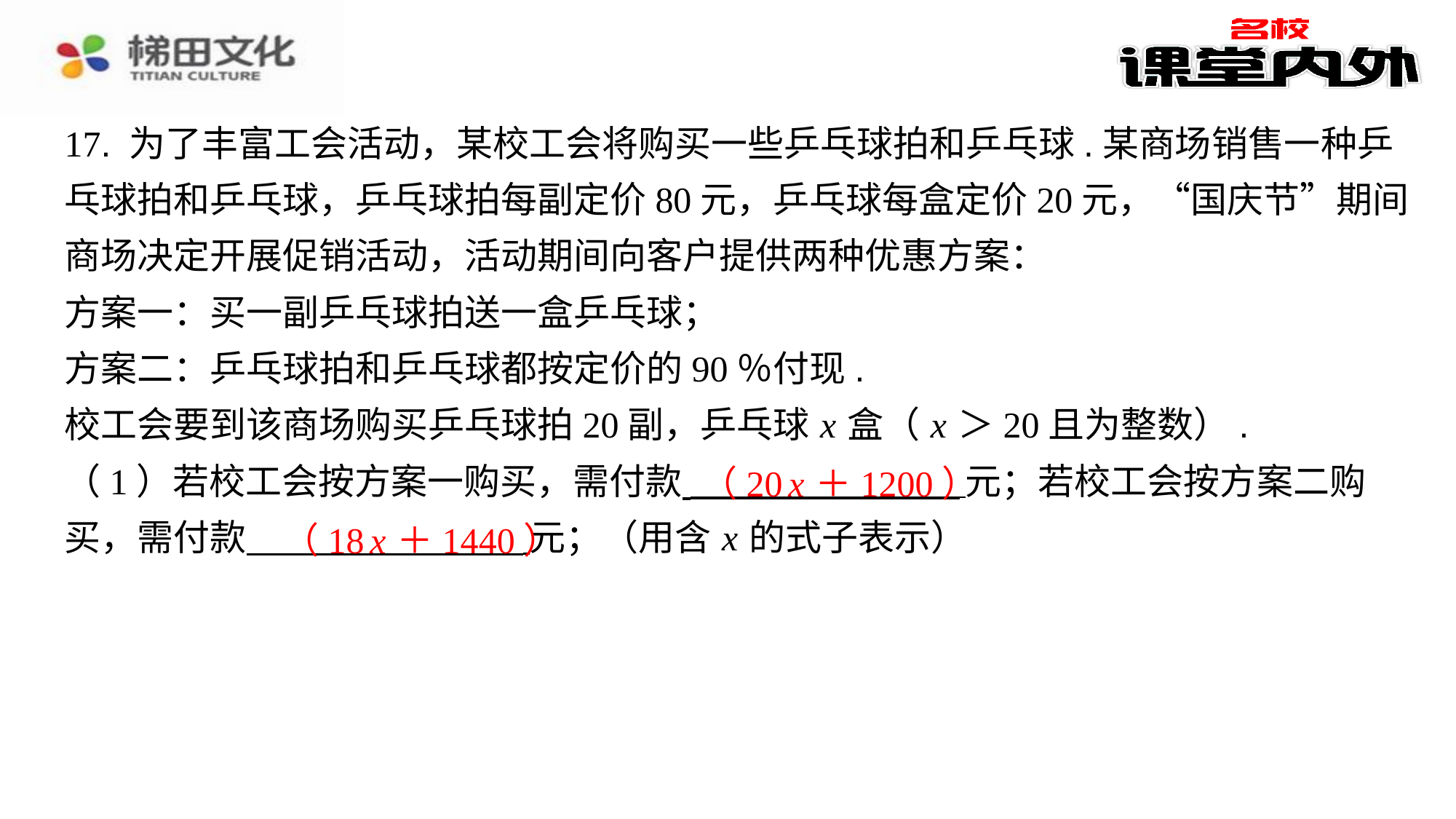

17. 为了丰富工会活动，某校工会将购买一些乒乓球拍和乒乓球.某商场销售一种乒
乓球拍和乒乓球，乒乓球拍每副定价80元，乒乓球每盒定价20元，“国庆节”期间
商场决定开展促销活动，活动期间向客户提供两种优惠方案：
方案一：买一副乒乓球拍送一盒乒乓球；
方案二：乒乓球拍和乒乓球都按定价的90％付现.
校工会要到该商场购买乒乓球拍20副，乒乓球 x 盒（ x ＞20且为整数）.
（1）若校工会按方案一购买，需付款                                          元；若校工会按方案二购
买，需付款                                          元；（用含 x 的式子表示）
（20 x ＋1200）
（18 x ＋1440）